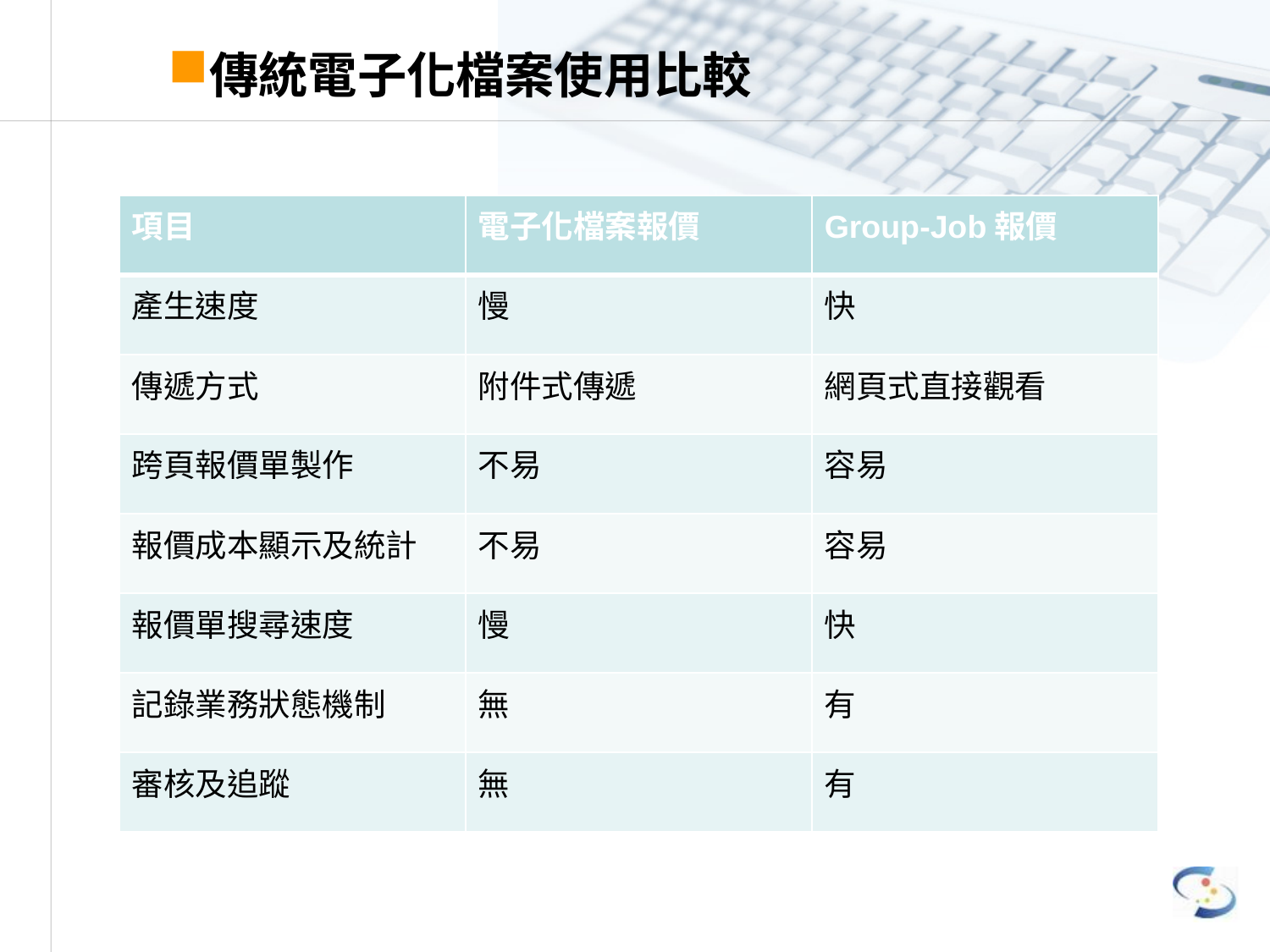

# 傳統電子化檔案使用比較
| 項目 | 電子化檔案報價 | Group-Job報價 |
| --- | --- | --- |
| 產生速度 | 慢 | 快 |
| 傳遞方式 | 附件式傳遞 | 網頁式直接觀看 |
| 跨頁報價單製作 | 不易 | 容易 |
| 報價成本顯示及統計 | 不易 | 容易 |
| 報價單搜尋速度 | 慢 | 快 |
| 記錄業務狀態機制 | 無 | 有 |
| 審核及追蹤 | 無 | 有 |